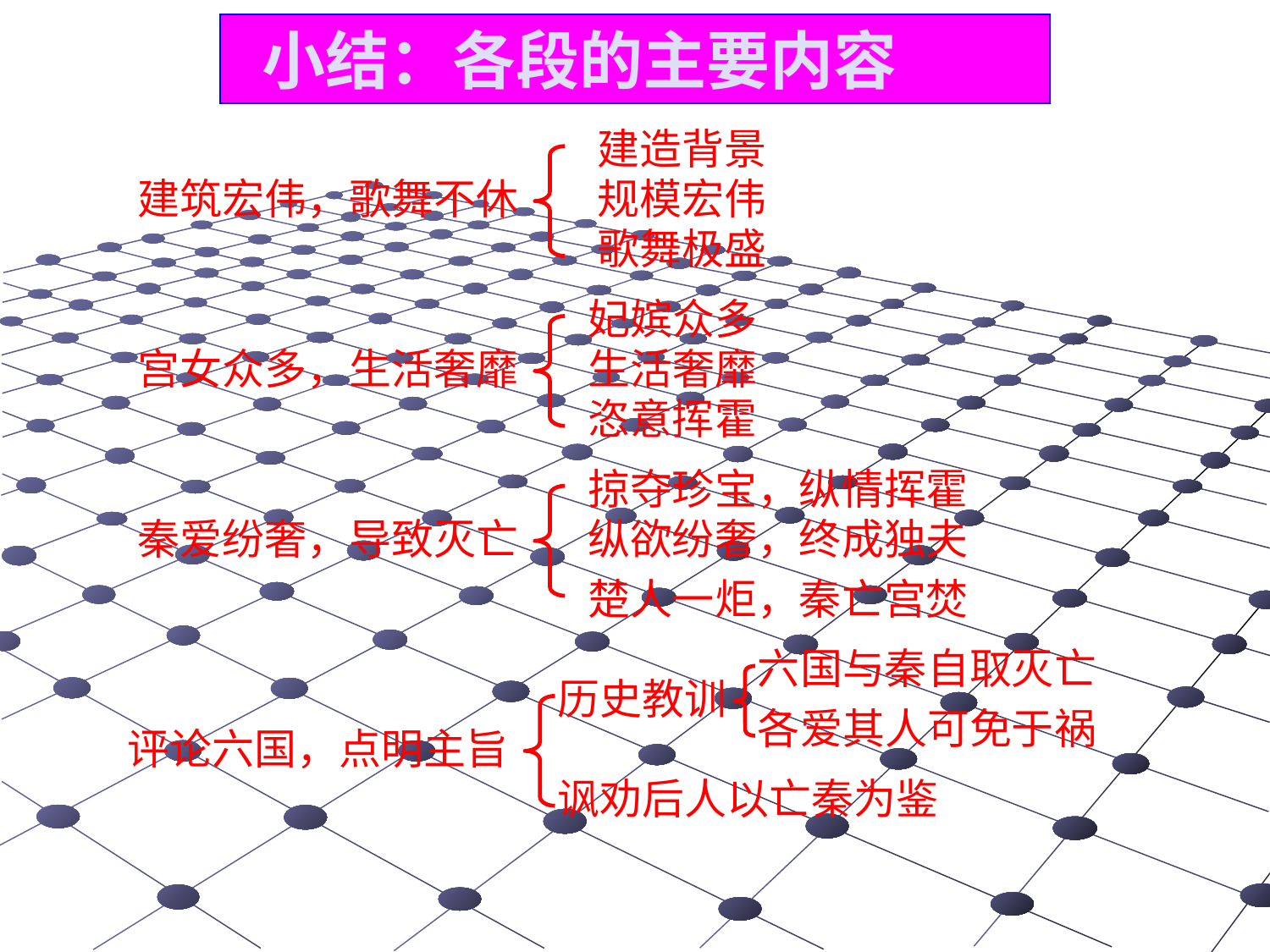

小结：各段的主要内容
建造背景

建筑宏伟，歌舞不休
规模宏伟
歌舞极盛
妃嫔众多

宫女众多，生活奢靡
生活奢靡
恣意挥霍
掠夺珍宝，纵情挥霍

秦爱纷奢，导致灭亡
纵欲纷奢，终成独夫
楚人一炬，秦亡宫焚
六国与秦自取灭亡
历史教训

各爱其人可免于祸
评论六国，点明主旨
讽劝后人以亡秦为鉴